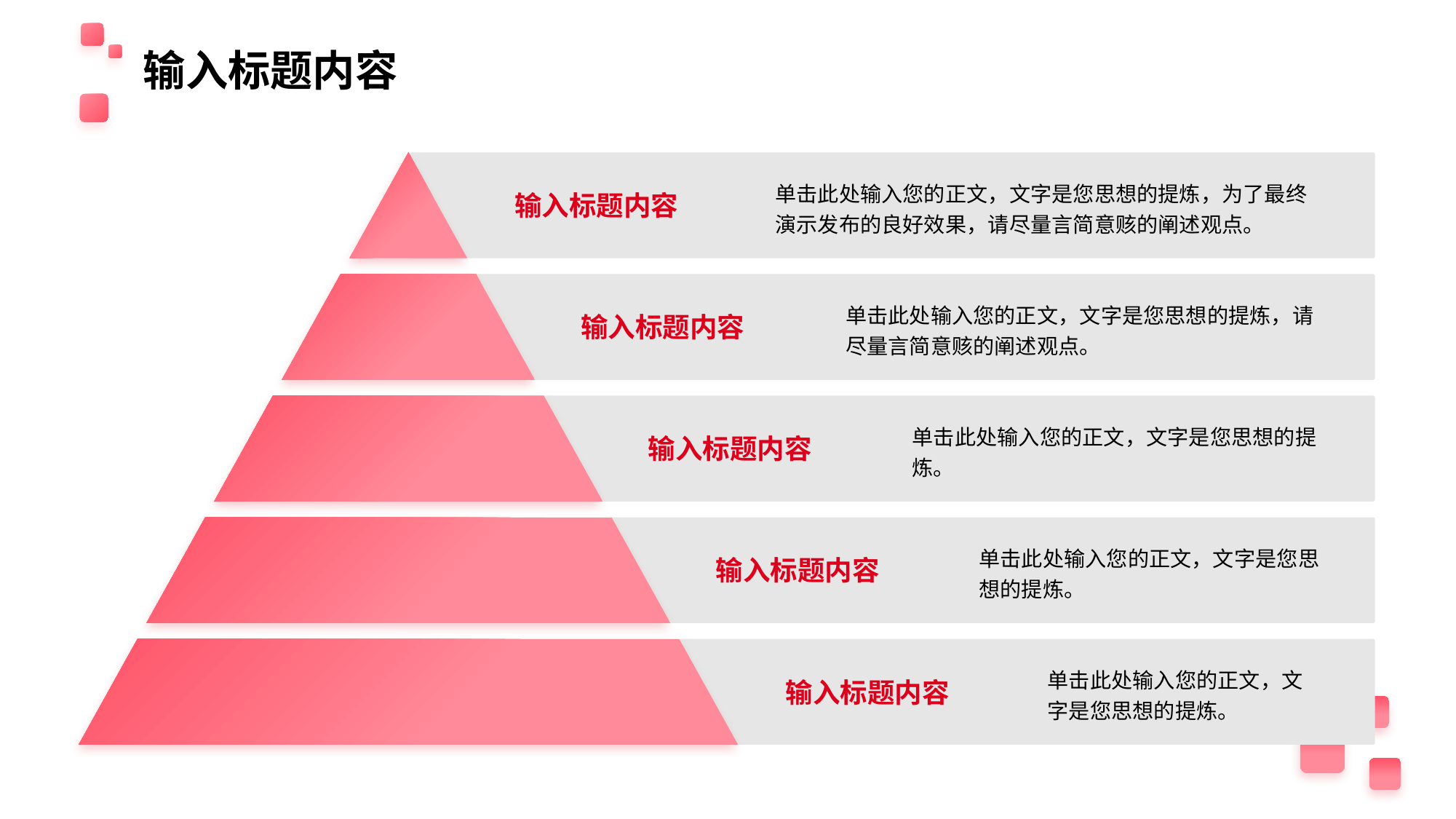

输入标题内容

单击此处输入您的正文，文字是您思想的提炼，为了最终演示发布的良好效果，请尽量言简意赅的阐述观点。
输入标题内容

单击此处输入您的正文，文字是您思想的提炼，请尽量言简意赅的阐述观点。
输入标题内容

单击此处输入您的正文，文字是您思想的提炼。
输入标题内容

单击此处输入您的正文，文字是您思想的提炼。
输入标题内容

单击此处输入您的正文，文字是您思想的提炼。
输入标题内容